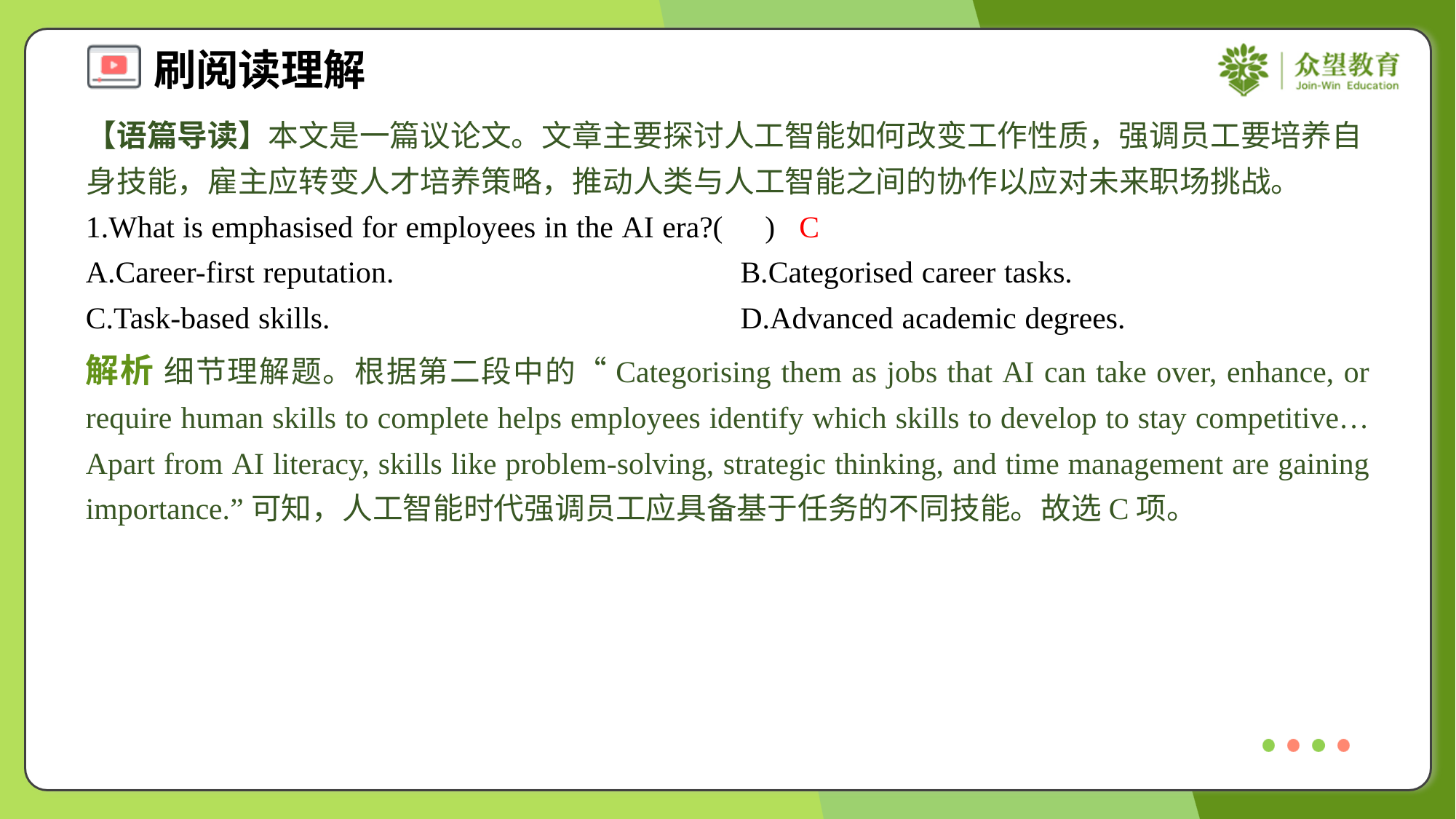

【语篇导读】本文是一篇议论文。文章主要探讨人工智能如何改变工作性质，强调员工要培养自身技能，雇主应转变人才培养策略，推动人类与人工智能之间的协作以应对未来职场挑战。
1.What is emphasised for employees in the AI era?(     )
C
A.Career-first reputation.	B.Categorised career tasks.
C.Task-based skills.	D.Advanced academic degrees.
解析 细节理解题。根据第二段中的“Categorising them as jobs that AI can take over, enhance, or require human skills to complete helps employees identify which skills to develop to stay competitive… Apart from AI literacy, skills like problem-solving, strategic thinking, and time management are gaining importance.”可知，人工智能时代强调员工应具备基于任务的不同技能。故选C项。